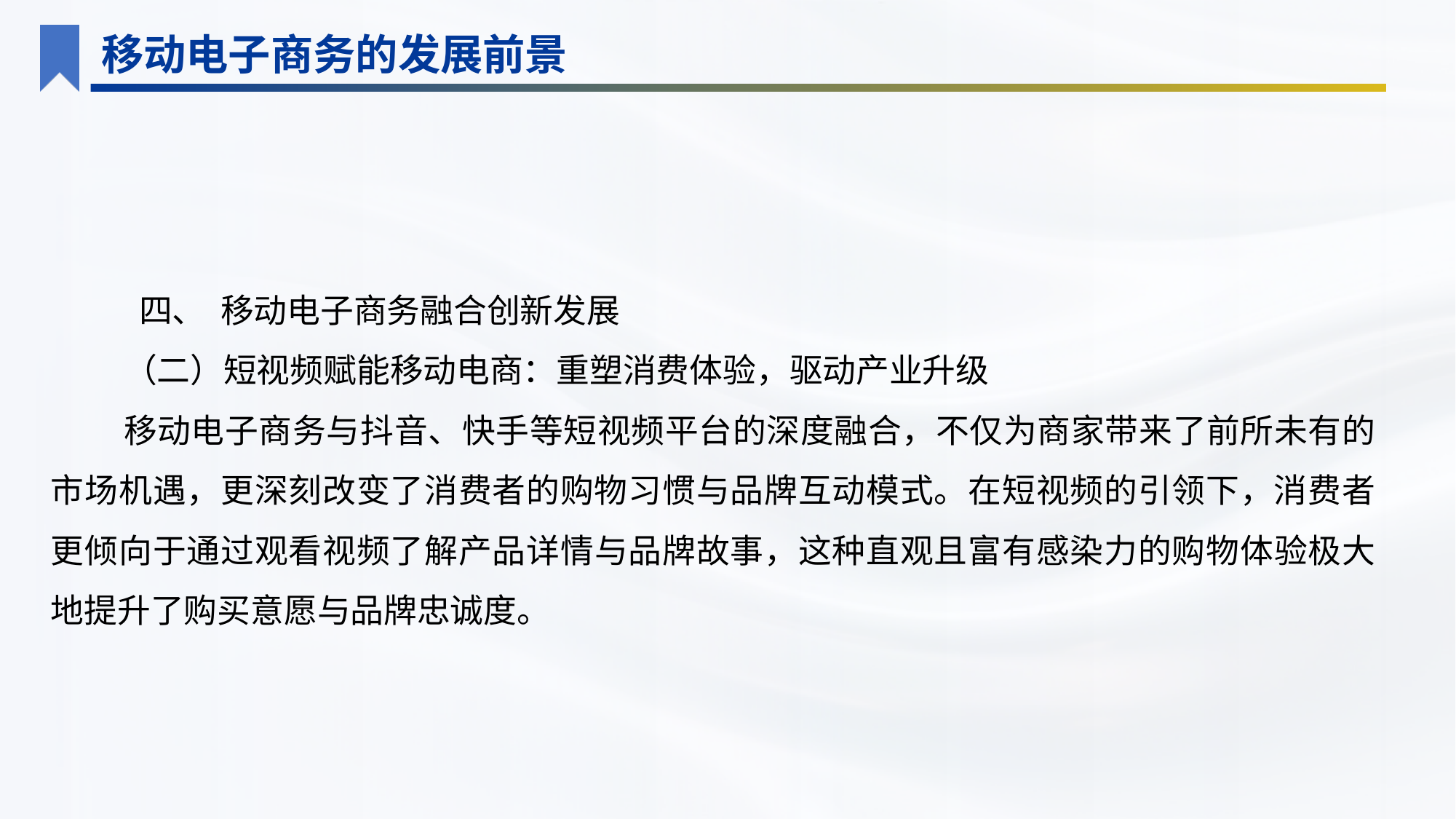

移动电子商务的发展前景
 四、  移动电子商务融合创新发展
（二）短视频赋能移动电商：重塑消费体验，驱动产业升级
移动电子商务与抖音、快手等短视频平台的深度融合，不仅为商家带来了前所未有的市场机遇，更深刻改变了消费者的购物习惯与品牌互动模式。在短视频的引领下，消费者更倾向于通过观看视频了解产品详情与品牌故事，这种直观且富有感染力的购物体验极大地提升了购买意愿与品牌忠诚度。